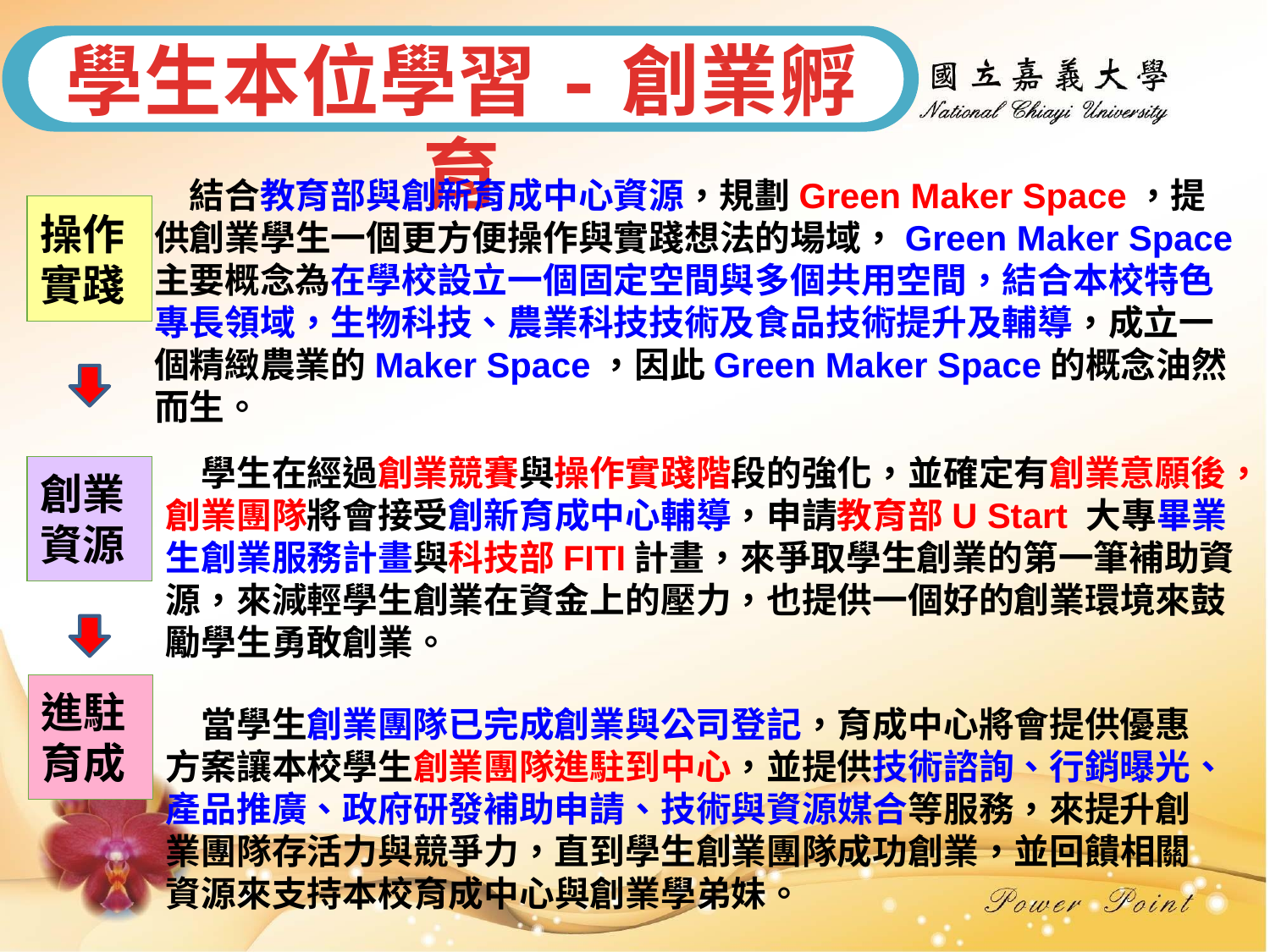

學生本位學習-創業孵育

　結合教育部與創新育成中心資源，規劃Green Maker Space，提供創業學生一個更方便操作與實踐想法的場域，Green Maker Space主要概念為在學校設立一個固定空間與多個共用空間，結合本校特色專長領域，生物科技、農業科技技術及食品技術提升及輔導，成立一個精緻農業的Maker Space，因此Green Maker Space的概念油然而生。
操作實踐

　學生在經過創業競賽與操作實踐階段的強化，並確定有創業意願後，創業團隊將會接受創新育成中心輔導，申請教育部U Start 大專畢業生創業服務計畫與科技部FITI計畫，來爭取學生創業的第一筆補助資源，來減輕學生創業在資金上的壓力，也提供一個好的創業環境來鼓勵學生勇敢創業。
創業資源

進駐育成
　當學生創業團隊已完成創業與公司登記，育成中心將會提供優惠方案讓本校學生創業團隊進駐到中心，並提供技術諮詢、行銷曝光、產品推廣、政府研發補助申請、技術與資源媒合等服務，來提升創業團隊存活力與競爭力，直到學生創業團隊成功創業，並回饋相關資源來支持本校育成中心與創業學弟妹。